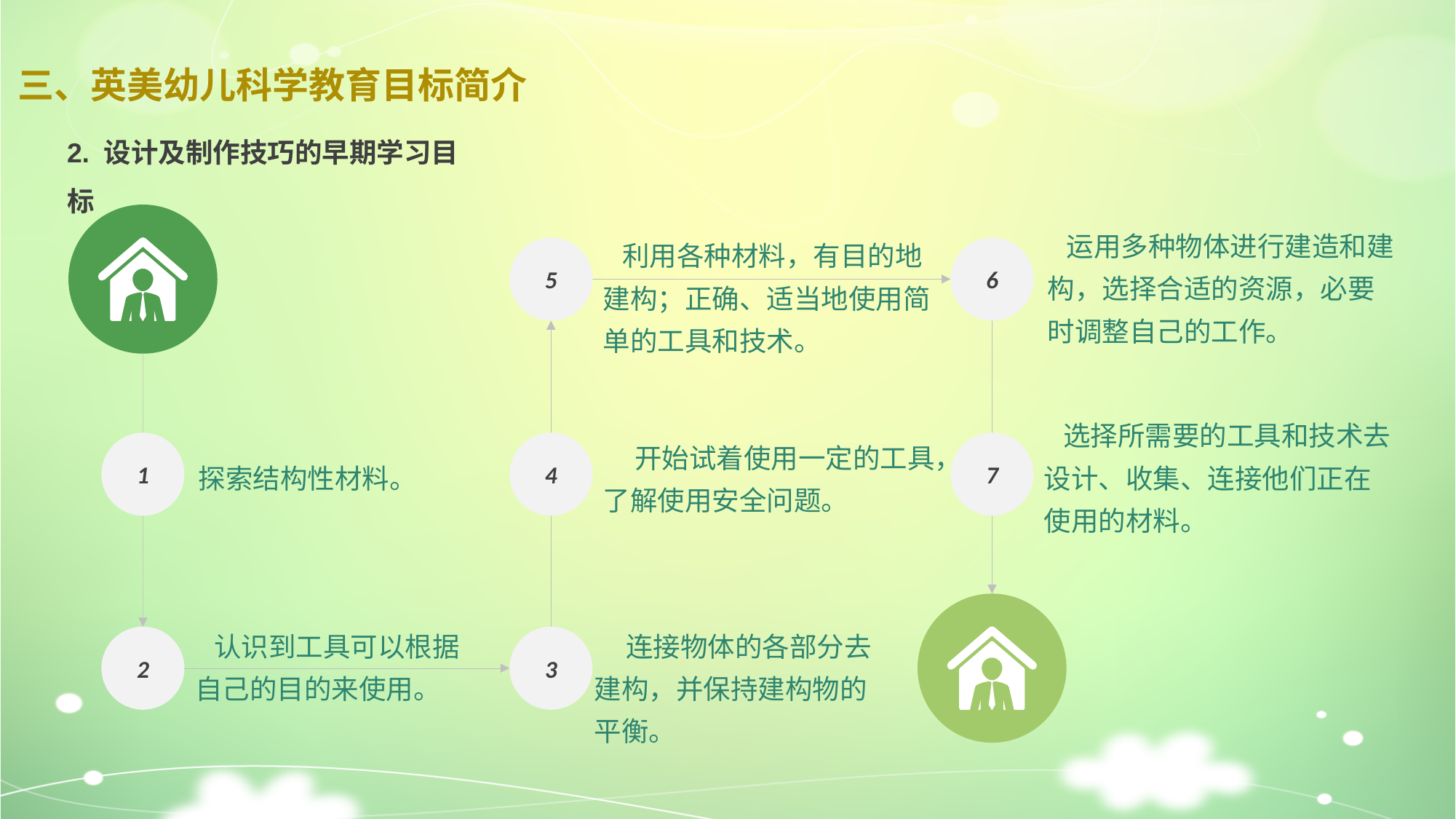

# 三、英美幼儿科学教育目标简介
2. 设计及制作技巧的早期学习目标

5
6
1
4
7

2
3
  运用多种物体进行建造和建构，选择合适的资源，必要时调整自己的工作。
  利用各种材料，有目的地建构；正确、适当地使用简单的工具和技术。
  选择所需要的工具和技术去设计、收集、连接他们正在使用的材料。
    开始试着使用一定的工具，了解使用安全问题。
探索结构性材料。
  认识到工具可以根据自己的目的来使用。
    连接物体的各部分去建构，并保持建构物的平衡。